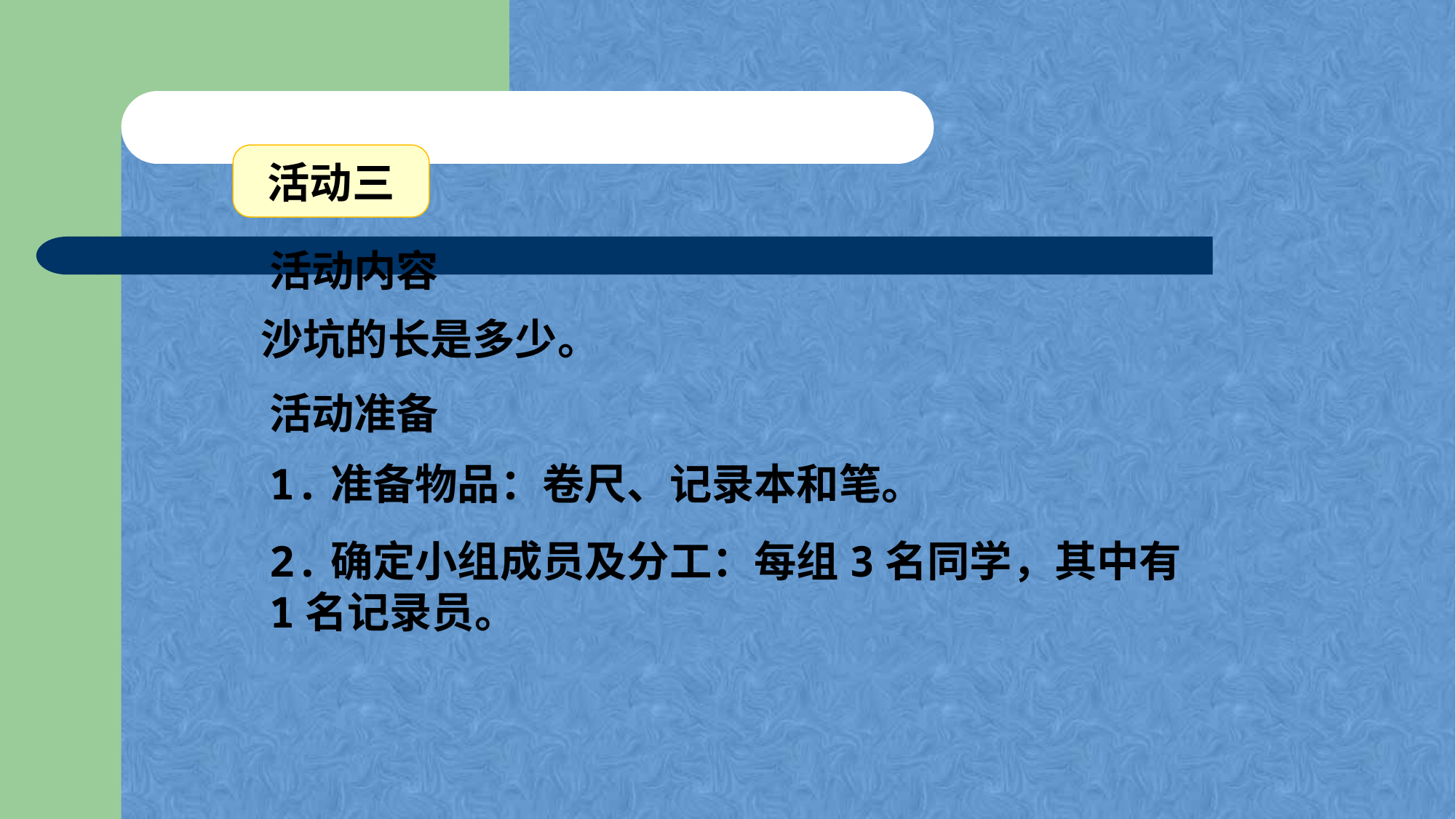

活动三
活动内容
沙坑的长是多少。
活动准备
1.准备物品：卷尺、记录本和笔。
2.确定小组成员及分工：每组3名同学，其中有1名记录员。